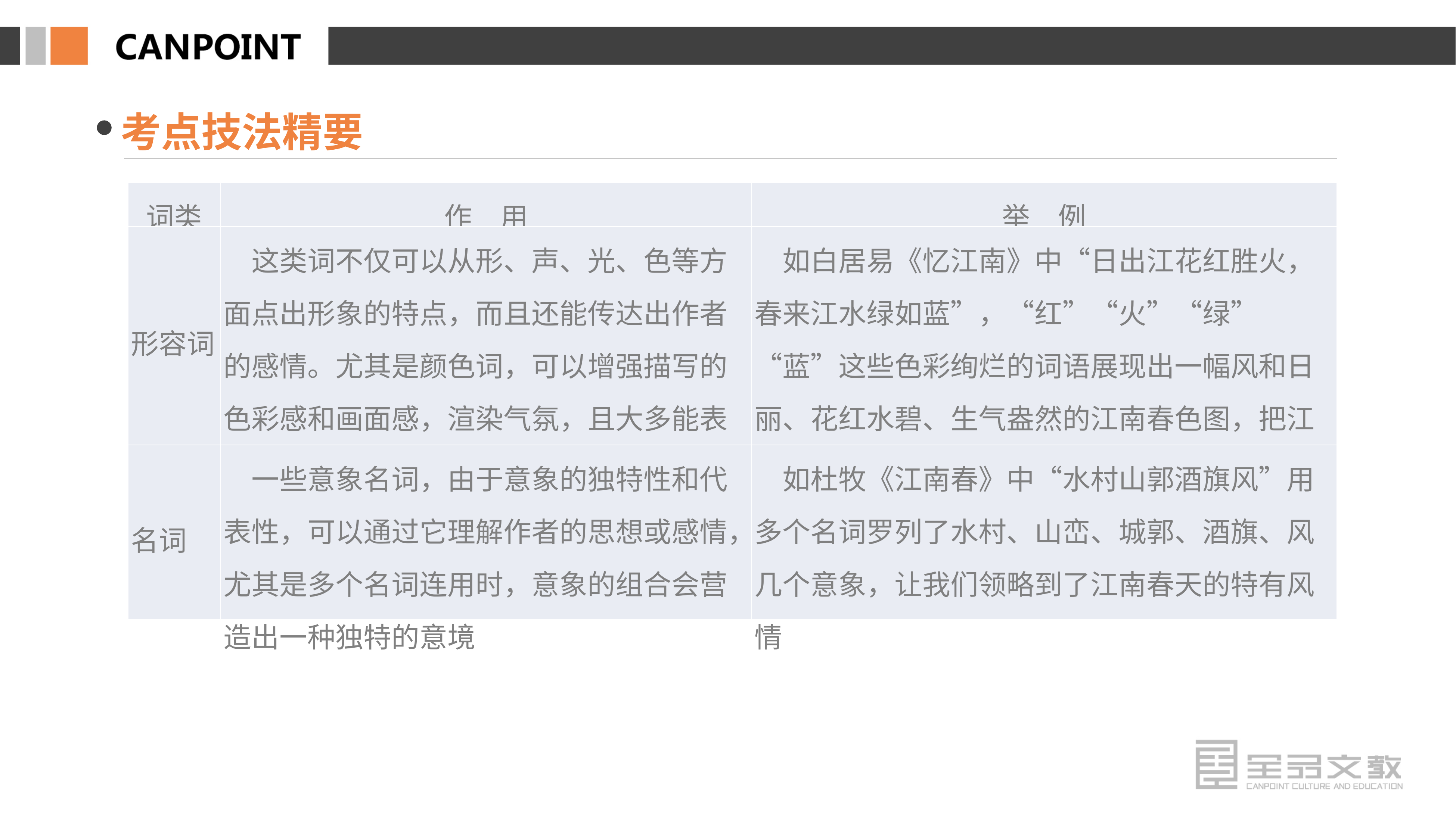

考点技法精要

| 词类 | 作　用 | 举　例 |
| --- | --- | --- |
| 形容词 | 这类词不仅可以从形、声、光、色等方面点出形象的特点，而且还能传达出作者的感情。尤其是颜色词，可以增强描写的色彩感和画面感，渲染气氛，且大多能表现心情 | 如白居易《忆江南》中“日出江花红胜火，春来江水绿如蓝”，“红”“火”“绿”“蓝”这些色彩绚烂的词语展现出一幅风和日丽、花红水碧、生气盎然的江南春色图，把江南美景写得色彩鲜亮，令人难忘 |
| 名词 | 一些意象名词，由于意象的独特性和代表性，可以通过它理解作者的思想或感情，尤其是多个名词连用时，意象的组合会营造出一种独特的意境 | 如杜牧《江南春》中“水村山郭酒旗风”用多个名词罗列了水村、山峦、城郭、酒旗、风几个意象，让我们领略到了江南春天的特有风情 |